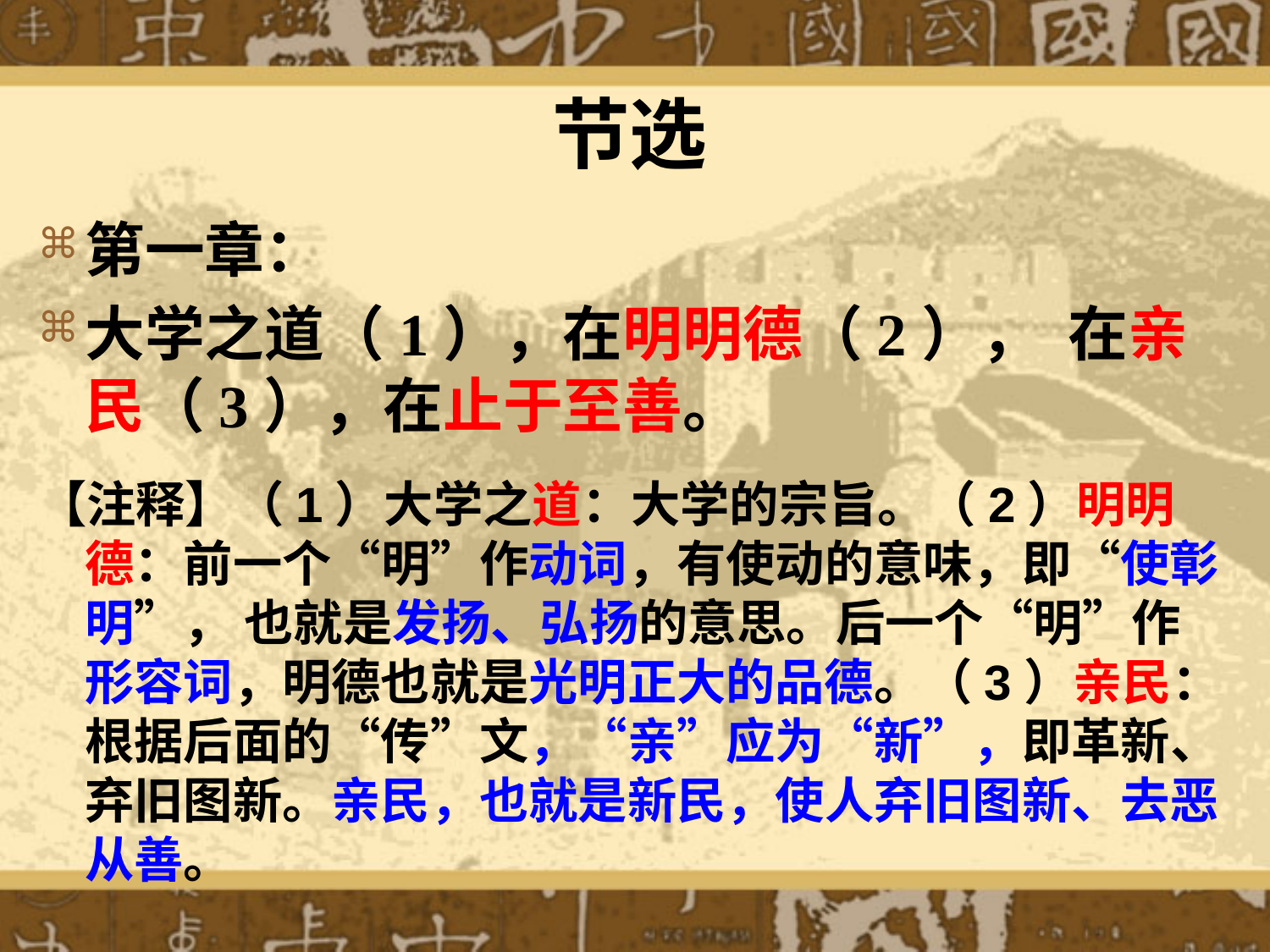

# 节选
第一章：
大学之道（1），在明明德（2），  在亲民（3），在止于至善。

【注释】（1）大学之道：大学的宗旨。（2）明明德：前一个“明”作动词，有使动的意味，即“使彰明”， 也就是发扬、弘扬的意思。后一个“明”作形容词，明德也就是光明正大的品德。（3）亲民：根据后面的“传”文，“亲”应为“新”，即革新、弃旧图新。亲民，也就是新民，使人弃旧图新、去恶从善。